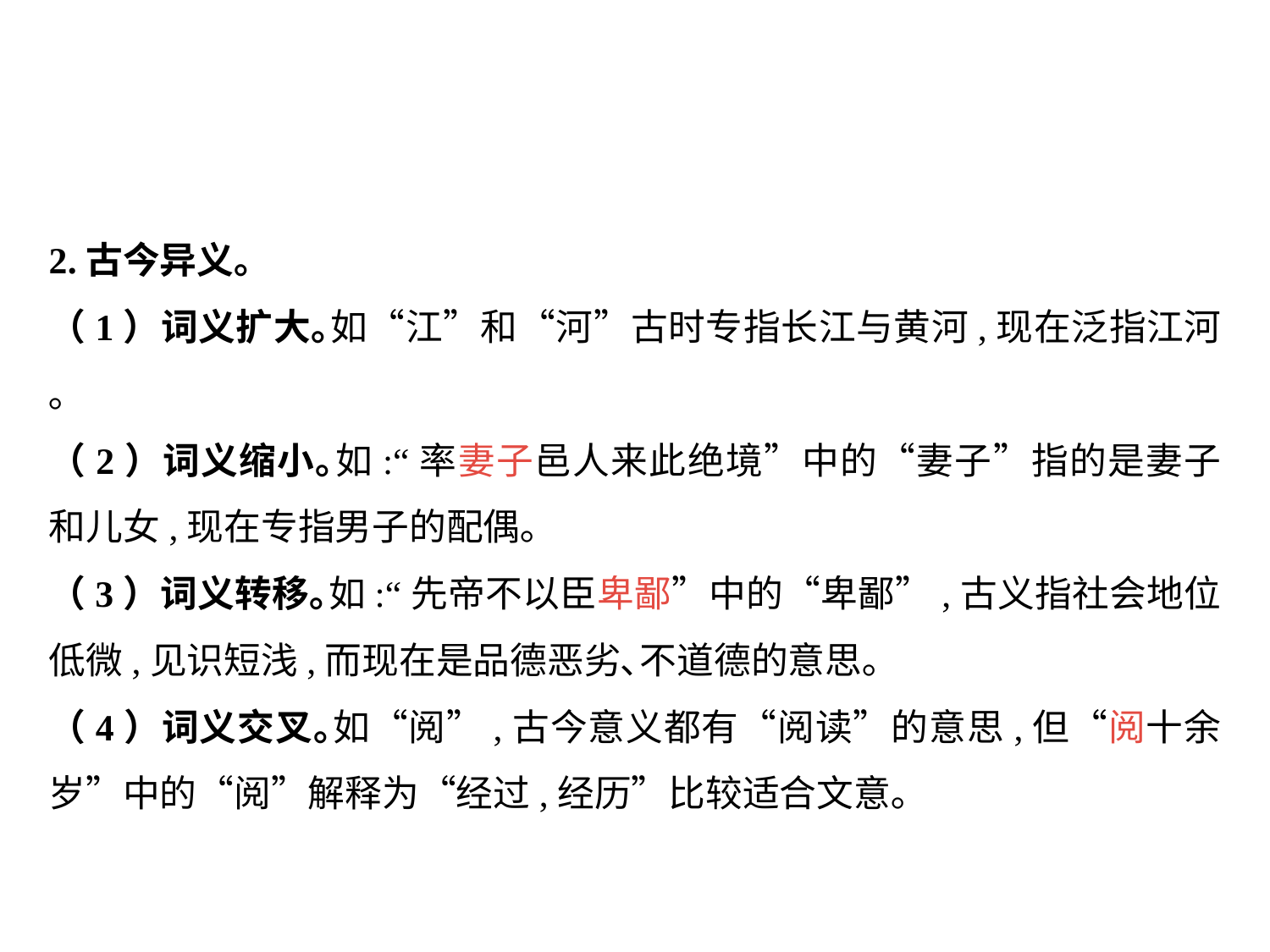

2.古今异义｡
（1）词义扩大｡如“江”和“河”古时专指长江与黄河,现在泛指江河｡
（2）词义缩小｡如:“率妻子邑人来此绝境”中的“妻子”指的是妻子和儿女,现在专指男子的配偶｡
（3）词义转移｡如:“先帝不以臣卑鄙”中的“卑鄙”,古义指社会地位低微,见识短浅,而现在是品德恶劣､不道德的意思｡
（4）词义交叉｡如“阅”,古今意义都有“阅读”的意思,但“阅十余岁”中的“阅”解释为“经过,经历”比较适合文意｡